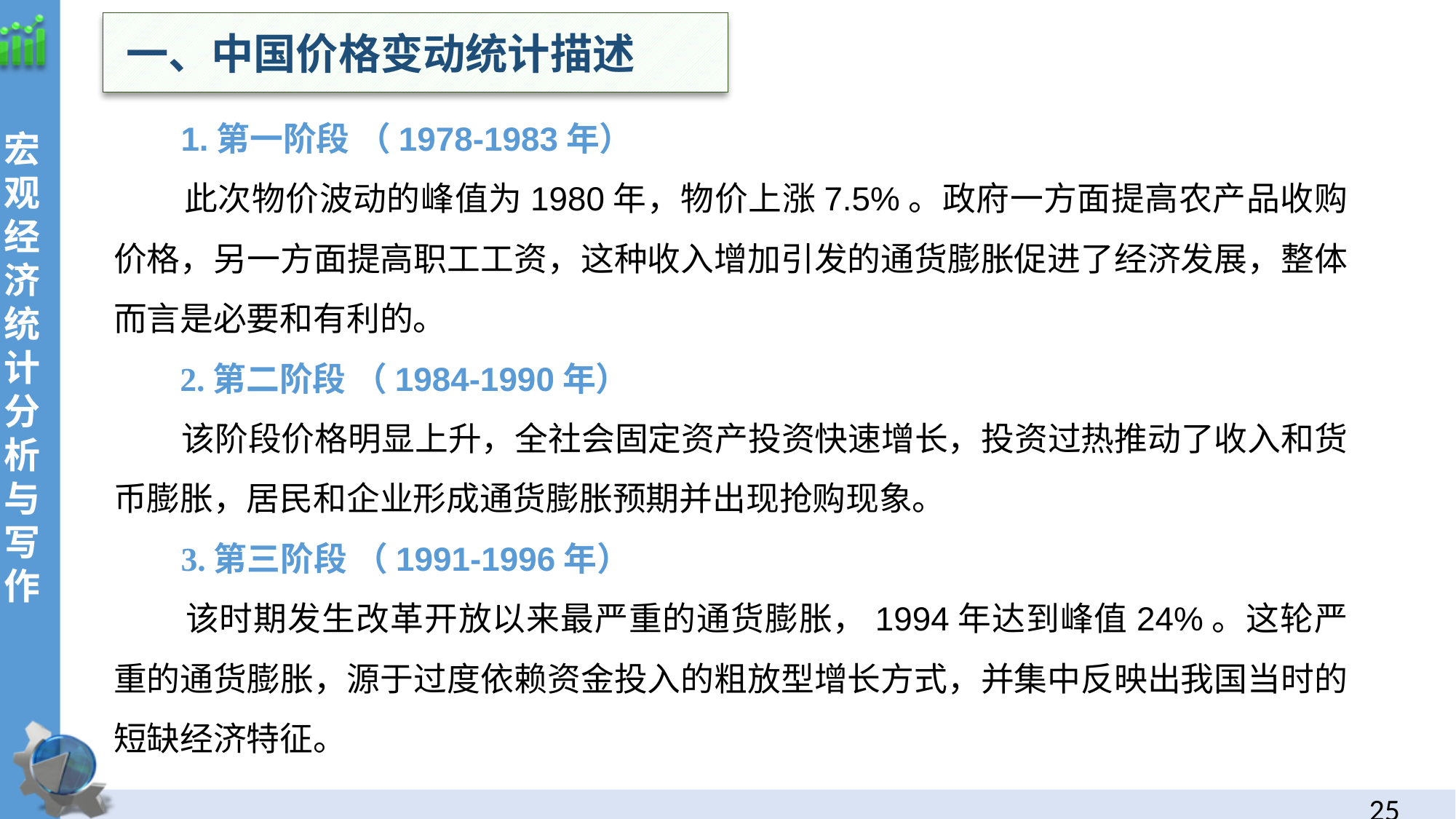

一、中国价格变动统计描述
    1.第一阶段 （1978-1983年）
    此次物价波动的峰值为1980年，物价上涨7.5%。政府一方面提高农产品收购价格，另一方面提高职工工资，这种收入增加引发的通货膨胀促进了经济发展，整体而言是必要和有利的。
    2.第二阶段 （1984-1990年）
    该阶段价格明显上升，全社会固定资产投资快速增长，投资过热推动了收入和货币膨胀，居民和企业形成通货膨胀预期并出现抢购现象。
    3.第三阶段 （1991-1996年）
    该时期发生改革开放以来最严重的通货膨胀，1994年达到峰值24%。这轮严重的通货膨胀，源于过度依赖资金投入的粗放型增长方式，并集中反映出我国当时的短缺经济特征。

25